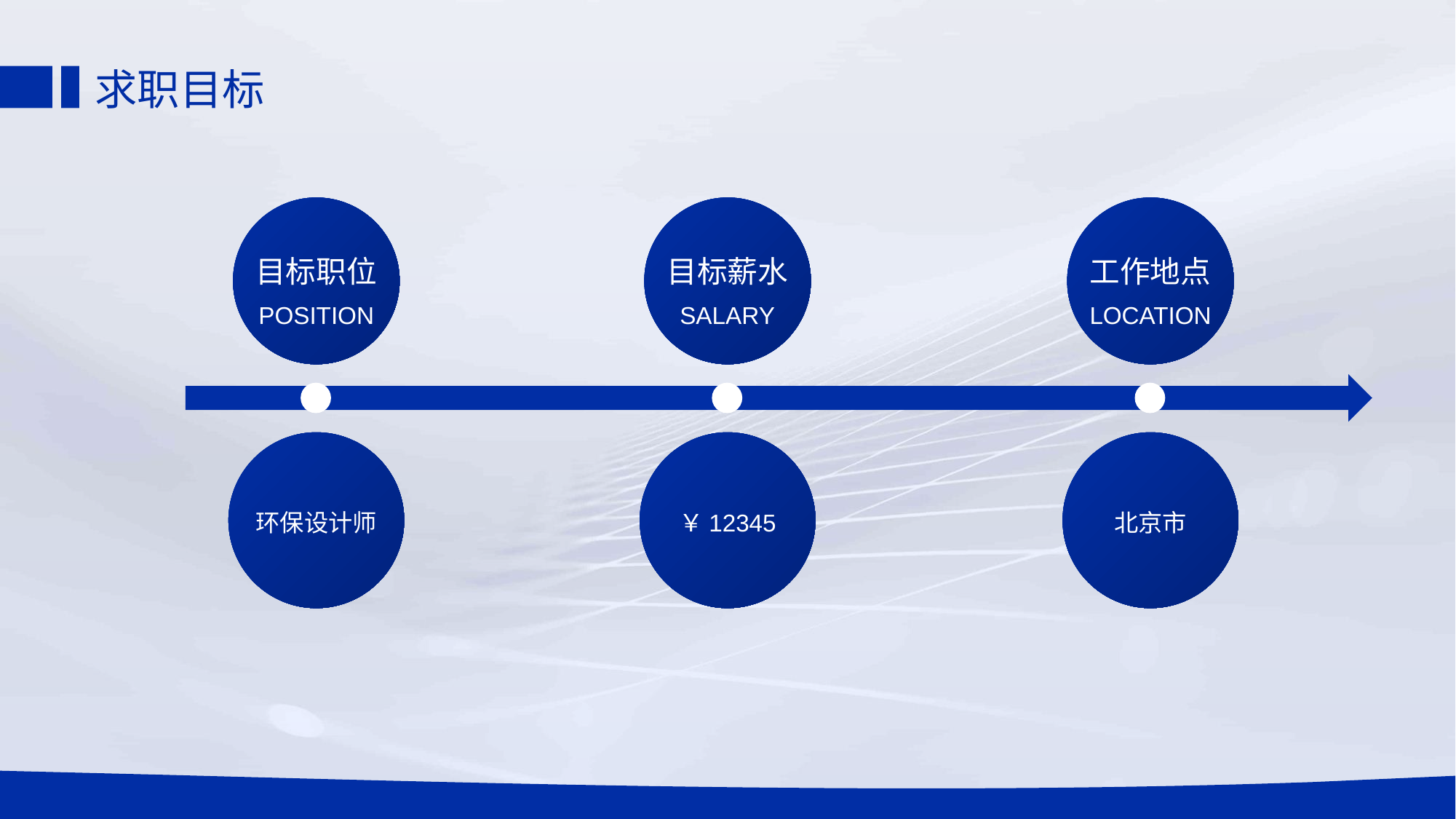

# 求职目标

目标职位
目标薪水
工作地点
POSITION
SALARY
LOCATION

环保设计师
￥12345
北京市